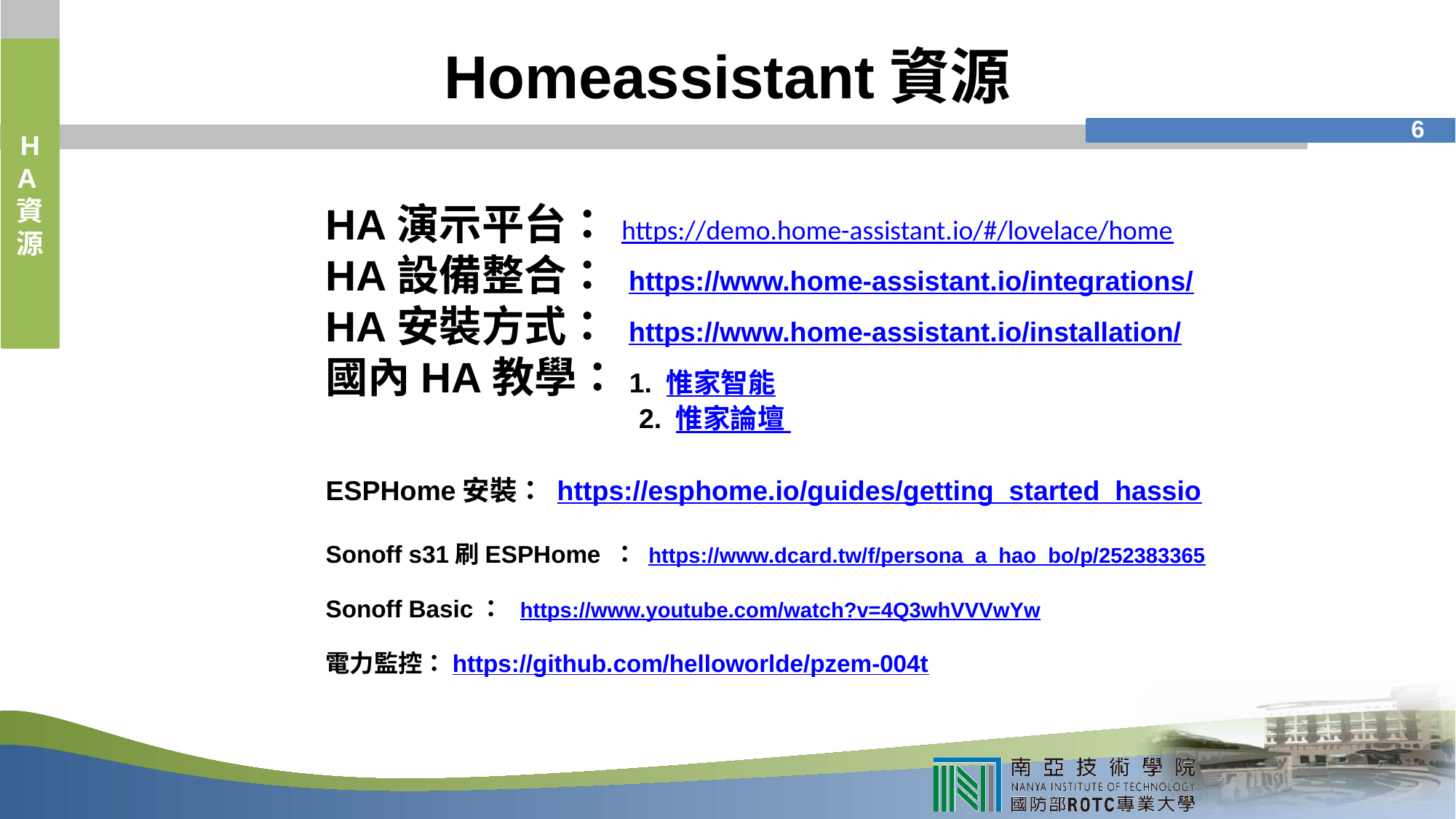

# Homeassistant資源
HA資源
6
HA演示平台： https://demo.home-assistant.io/#/lovelace/home
HA設備整合： https://www.home-assistant.io/integrations/
HA安裝方式： https://www.home-assistant.io/installation/
國內HA教學：1. 惟家智能
                                         2. 惟家論壇

ESPHome安裝： https://esphome.io/guides/getting_started_hassio

Sonoff s31刷ESPHome ： https://www.dcard.tw/f/persona_a_hao_bo/p/252383365

Sonoff Basic：  https://www.youtube.com/watch?v=4Q3whVVVwYw

電力監控：https://github.com/helloworlde/pzem-004t